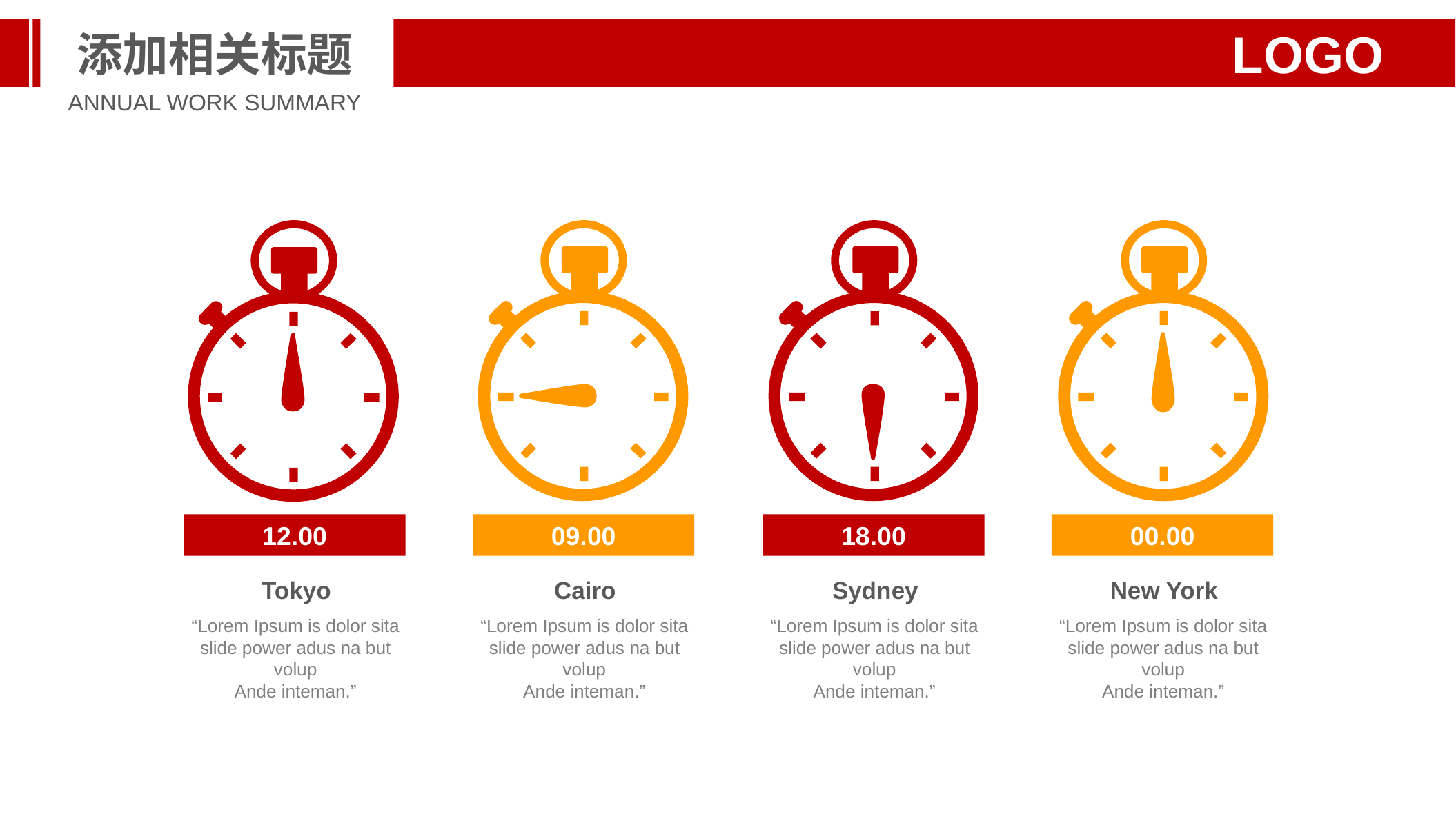

添加相关标题
LOGO
ANNUAL WORK SUMMARY

12.00
09.00
18.00
00.00
Tokyo
“Lorem Ipsum is dolor sita slide power adus na but volup
Ande inteman.”
Cairo
“Lorem Ipsum is dolor sita slide power adus na but volup
Ande inteman.”
Sydney
“Lorem Ipsum is dolor sita slide power adus na but volup
Ande inteman.”
New York
“Lorem Ipsum is dolor sita slide power adus na but volup
Ande inteman.”